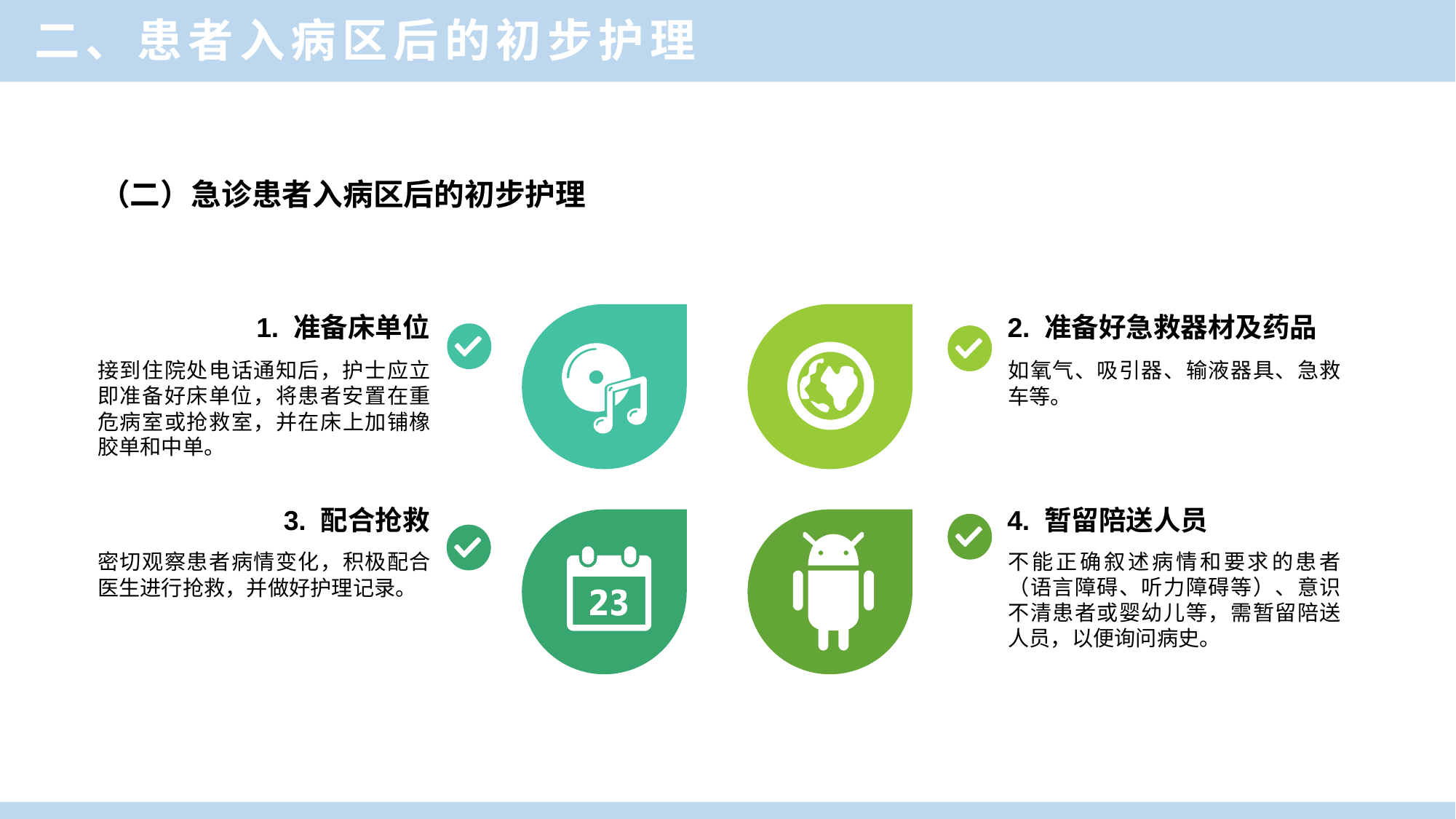

二、患者入病区后的初步护理
（二）急诊患者入病区后的初步护理
2. 准备好急救器材及药品
1. 准备床单位

接到住院处电话通知后，护士应立即准备好床单位，将患者安置在重危病室或抢救室，并在床上加铺橡胶单和中单。
如氧气、吸引器、输液器具、急救车等。
3. 配合抢救
4. 暂留陪送人员

密切观察患者病情变化，积极配合医生进行抢救，并做好护理记录。
不能正确叙述病情和要求的患者（语言障碍、听力障碍等）、意识不清患者或婴幼儿等，需暂留陪送人员，以便询问病史。